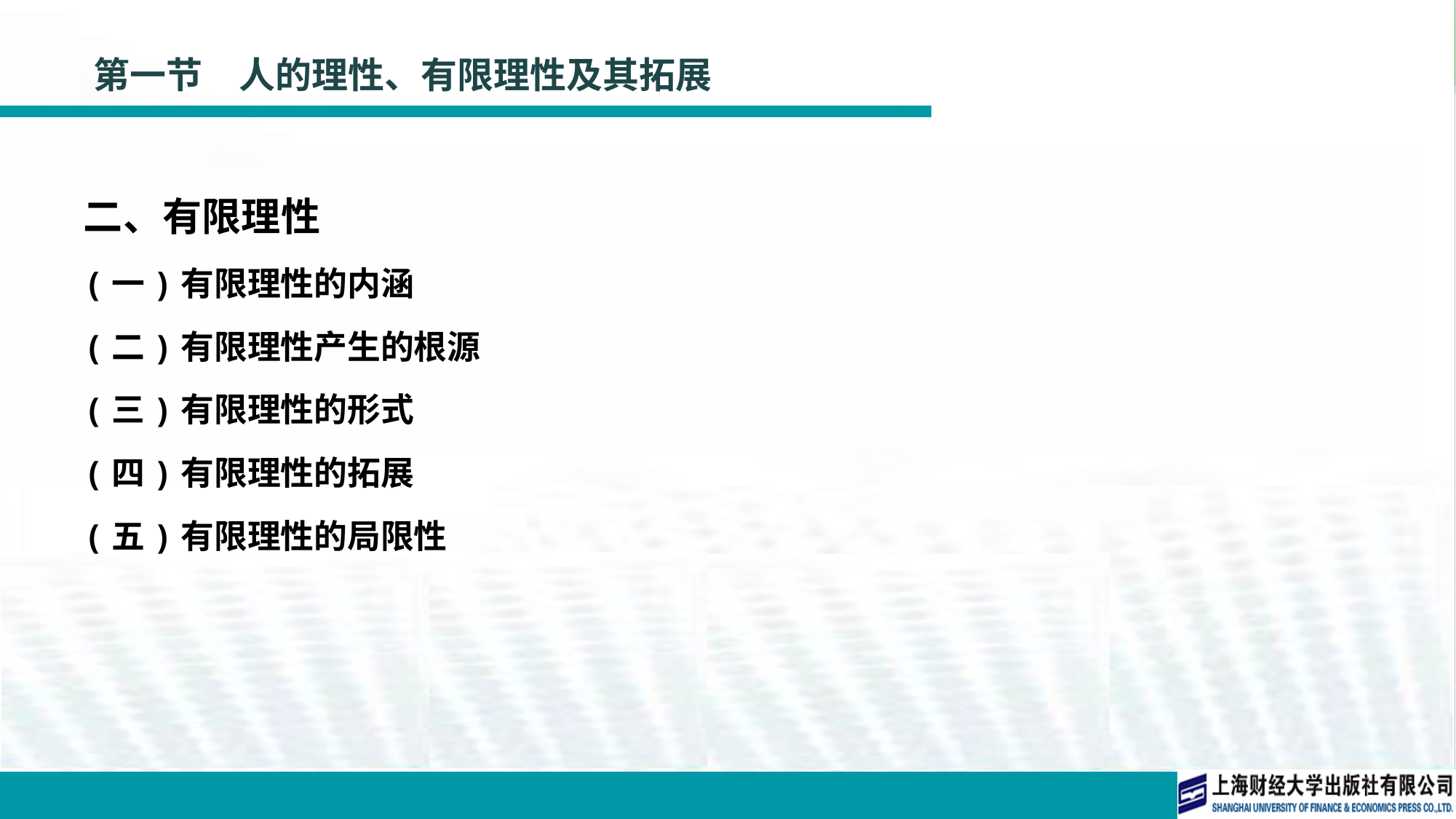

# 第一节　人的理性、有限理性及其拓展
二、有限理性
(一)有限理性的内涵
(二)有限理性产生的根源
(三)有限理性的形式
(四)有限理性的拓展
(五)有限理性的局限性